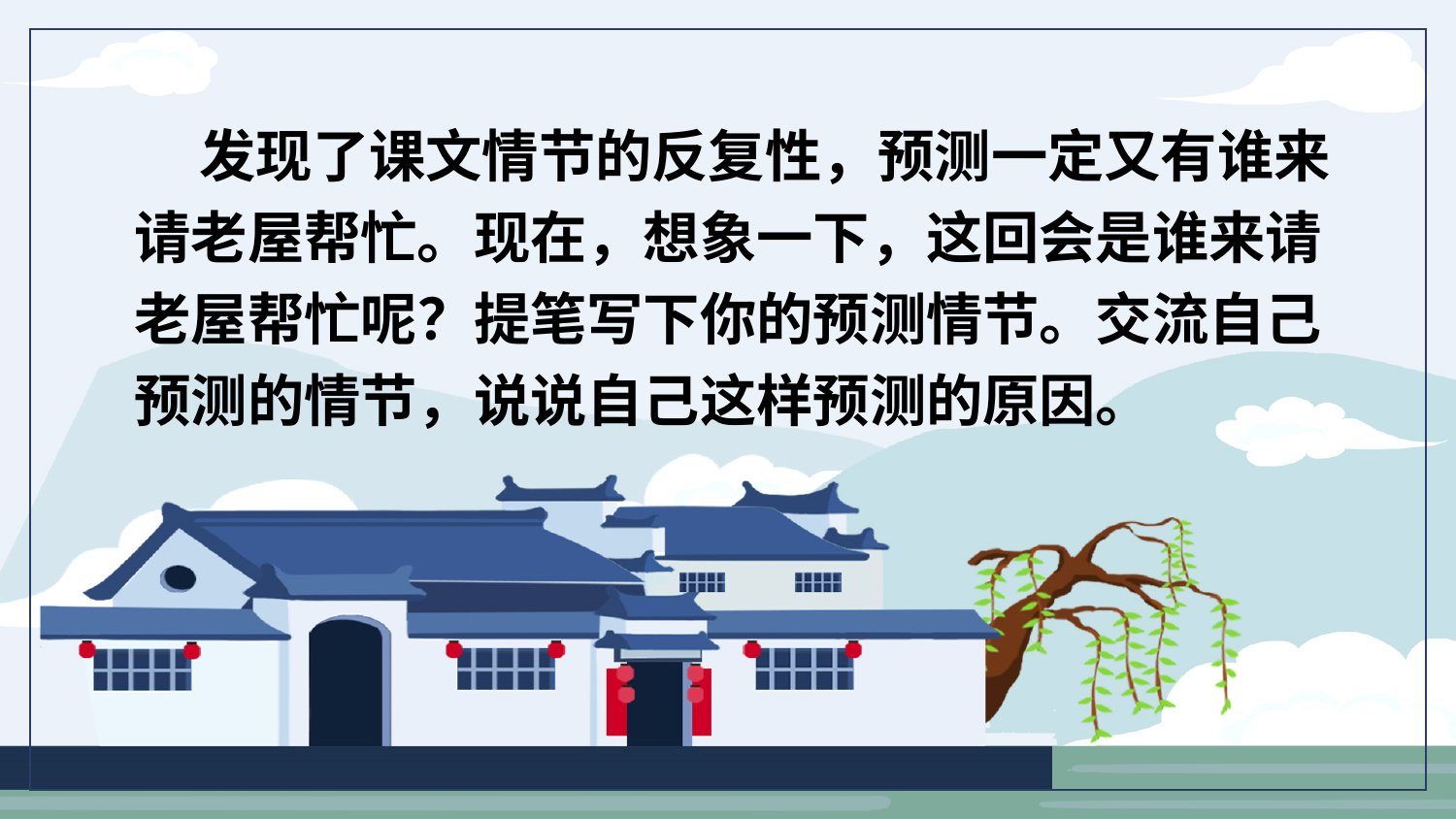

发现了课文情节的反复性，预测一定又有谁来请老屋帮忙。现在，想象一下，这回会是谁来请老屋帮忙呢？提笔写下你的预测情节。交流自己预测的情节，说说自己这样预测的原因。